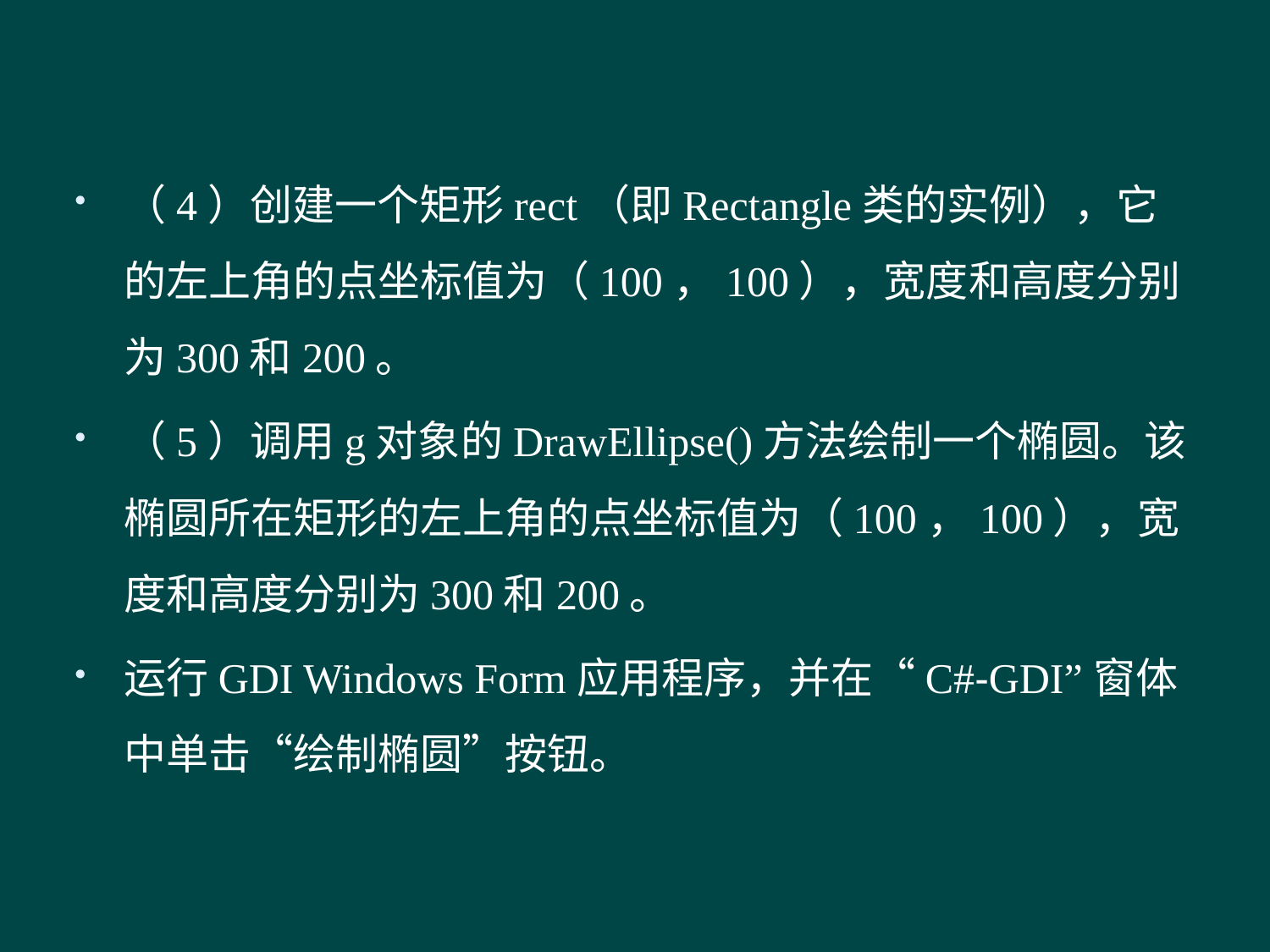

#
（4）创建一个矩形rect（即Rectangle类的实例），它的左上角的点坐标值为（100，100），宽度和高度分别为300和200。
（5）调用g对象的DrawEllipse()方法绘制一个椭圆。该椭圆所在矩形的左上角的点坐标值为（100，100），宽度和高度分别为300和200。
运行GDI Windows Form应用程序，并在“C#-GDI”窗体中单击“绘制椭圆”按钮。